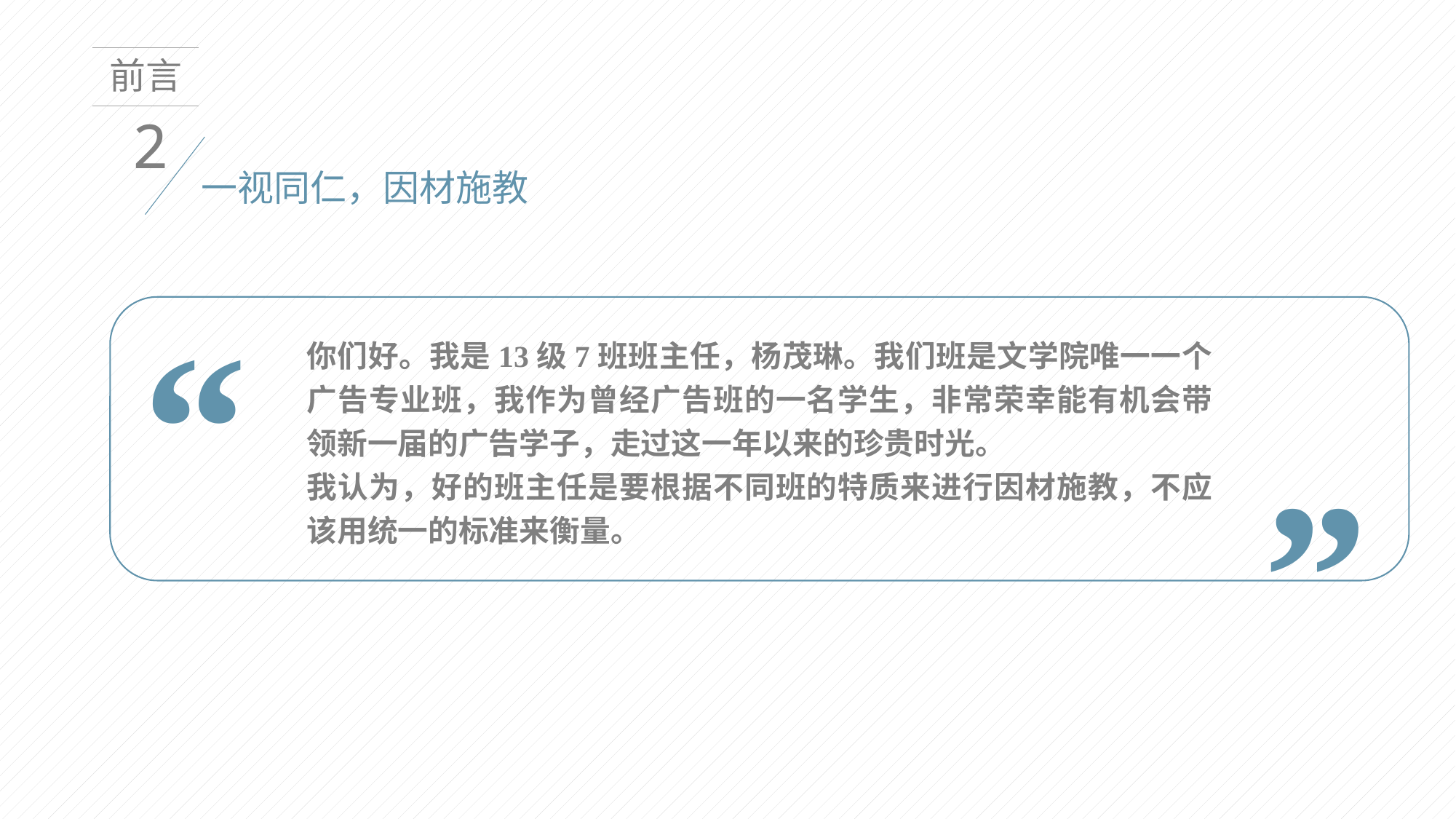

前言
2
一视同仁，因材施教
“

你们好。我是13级7班班主任，杨茂琳。我们班是文学院唯一一个广告专业班，我作为曾经广告班的一名学生，非常荣幸能有机会带领新一届的广告学子，走过这一年以来的珍贵时光。
我认为，好的班主任是要根据不同班的特质来进行因材施教，不应该用统一的标准来衡量。
”